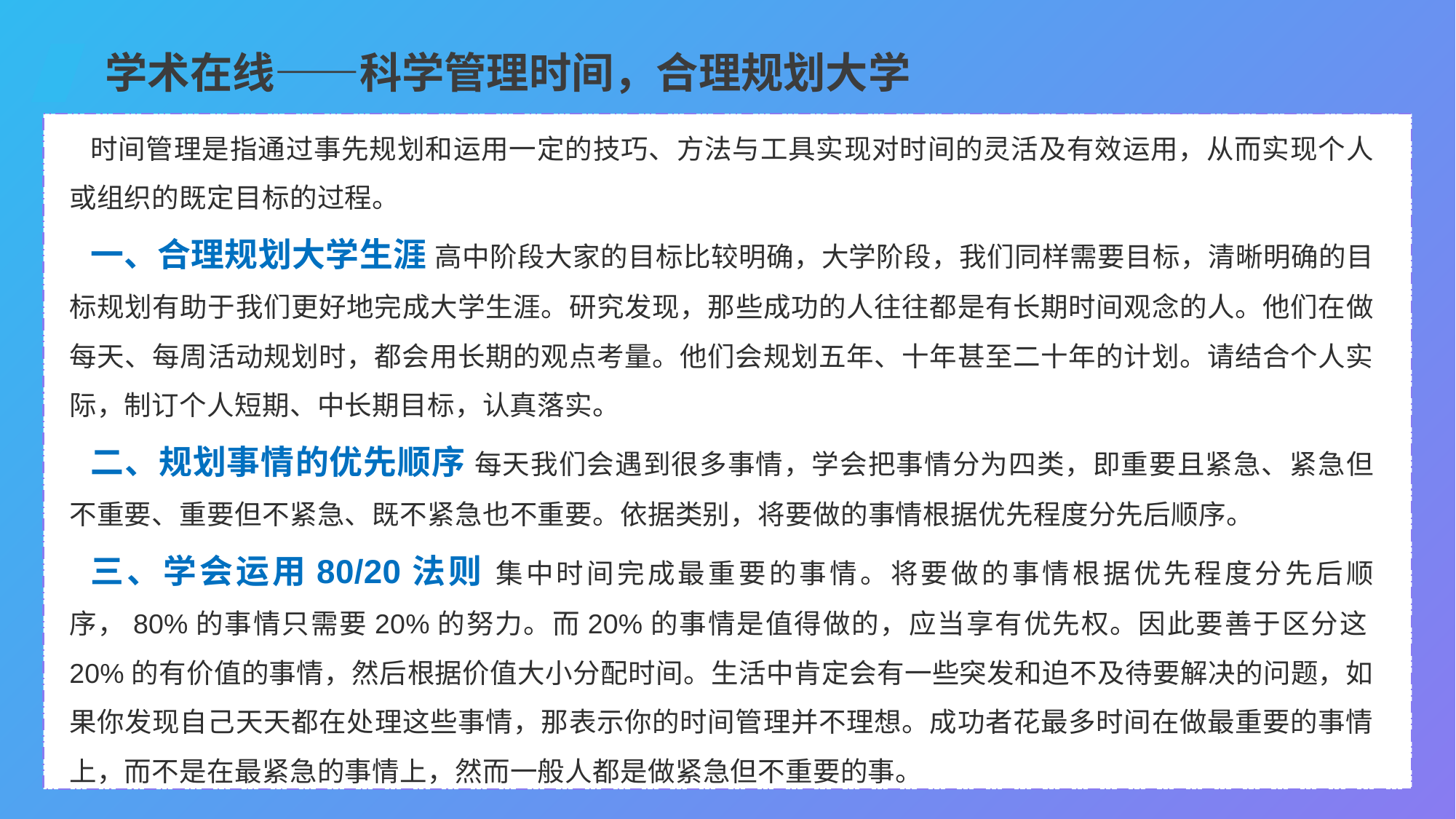

学术在线——科学管理时间，合理规划大学
时间管理是指通过事先规划和运用一定的技巧、方法与工具实现对时间的灵活及有效运用，从而实现个人或组织的既定目标的过程。
一、合理规划大学生涯 高中阶段大家的目标比较明确，大学阶段，我们同样需要目标，清晰明确的目标规划有助于我们更好地完成大学生涯。研究发现，那些成功的人往往都是有长期时间观念的人。他们在做每天、每周活动规划时，都会用长期的观点考量。他们会规划五年、十年甚至二十年的计划。请结合个人实际，制订个人短期、中长期目标，认真落实。
二、规划事情的优先顺序 每天我们会遇到很多事情，学会把事情分为四类，即重要且紧急、紧急但不重要、重要但不紧急、既不紧急也不重要。依据类别，将要做的事情根据优先程度分先后顺序。
三、学会运用80/20法则 集中时间完成最重要的事情。将要做的事情根据优先程度分先后顺序，80%的事情只需要20%的努力。而20%的事情是值得做的，应当享有优先权。因此要善于区分这20%的有价值的事情，然后根据价值大小分配时间。生活中肯定会有一些突发和迫不及待要解决的问题，如果你发现自己天天都在处理这些事情，那表示你的时间管理并不理想。成功者花最多时间在做最重要的事情上，而不是在最紧急的事情上，然而一般人都是做紧急但不重要的事。